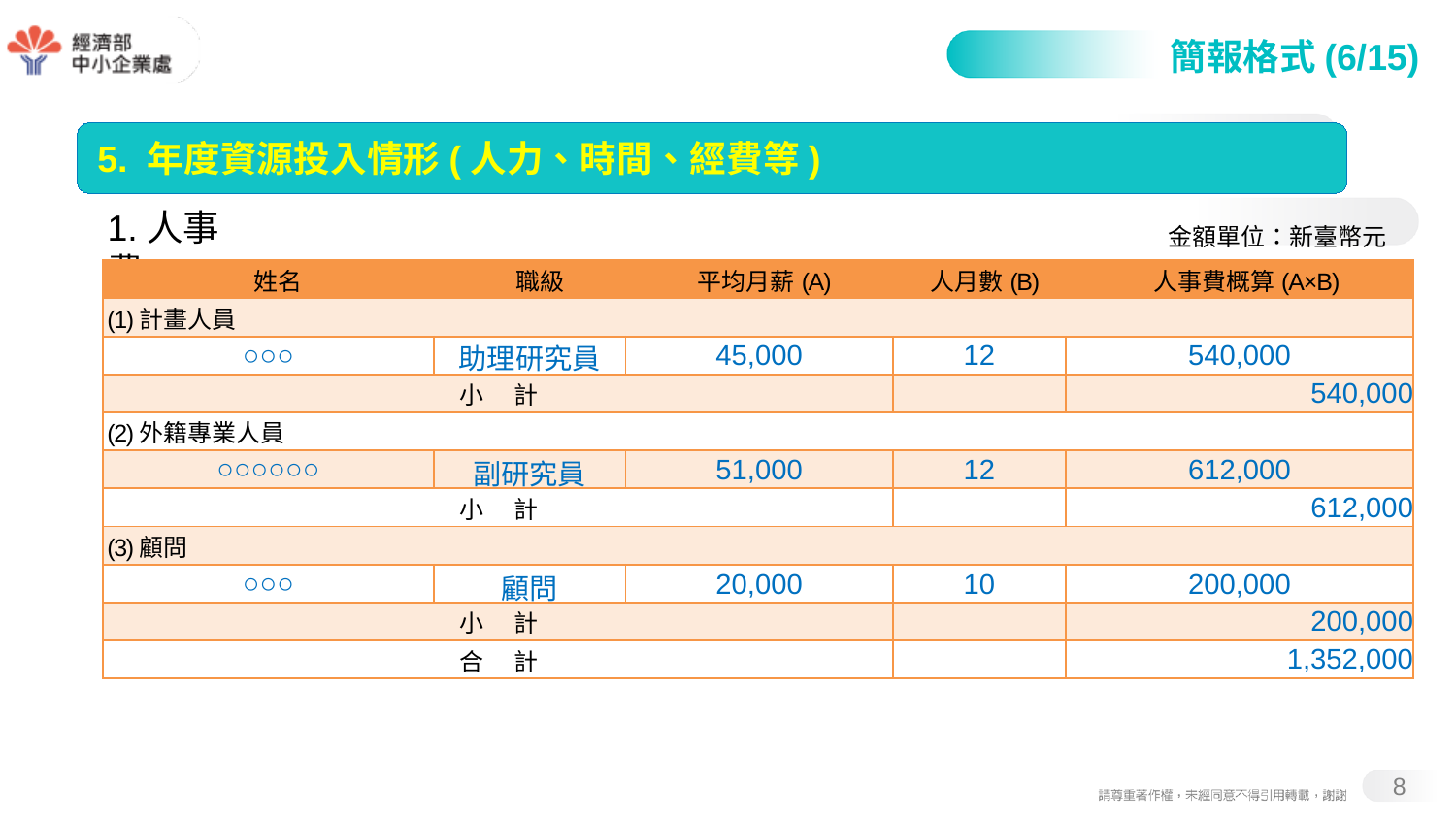

#
簡報格式(6/15)

5. 年度資源投入情形(人力、時間、經費等)
1.人事費
金額單位：新臺幣元
| 姓名 | 職級 | 平均月薪(A) | 人月數(B) | 人事費概算(A×B) |
| --- | --- | --- | --- | --- |
| (1)計畫人員 |  |  |  |  |
| ○○○ | 助理研究員 | 45,000 | 12 | 540,000 |
| 小 計 |  |  |  | 540,000 |
| (2)外籍專業人員 |  |  |  |  |
| ○○○○○○ | 副研究員 | 51,000 | 12 | 612,000 |
| 小 計 |  |  |  | 612,000 |
| (3)顧問 |  |  |  |  |
| ○○○ | 顧問 | 20,000 | 10 | 200,000 |
| 小 計 |  |  |  | 200,000 |
| 合 計 |  |  |  | 1,352,000 |
8